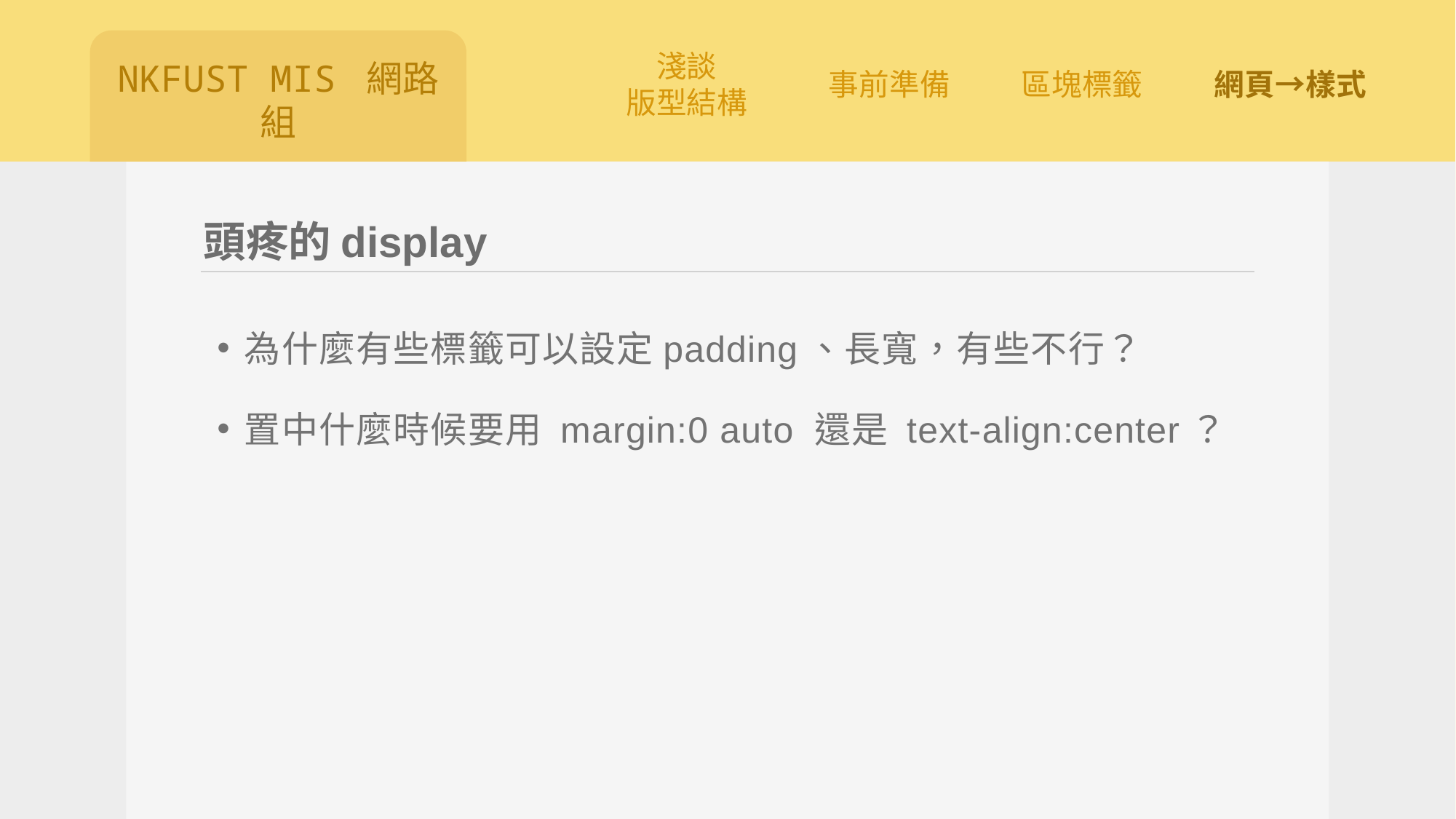

# 頭疼的display
為什麼有些標籤可以設定padding、長寬，有些不行？
置中什麼時候要用 margin:0 auto 還是 text-align:center？